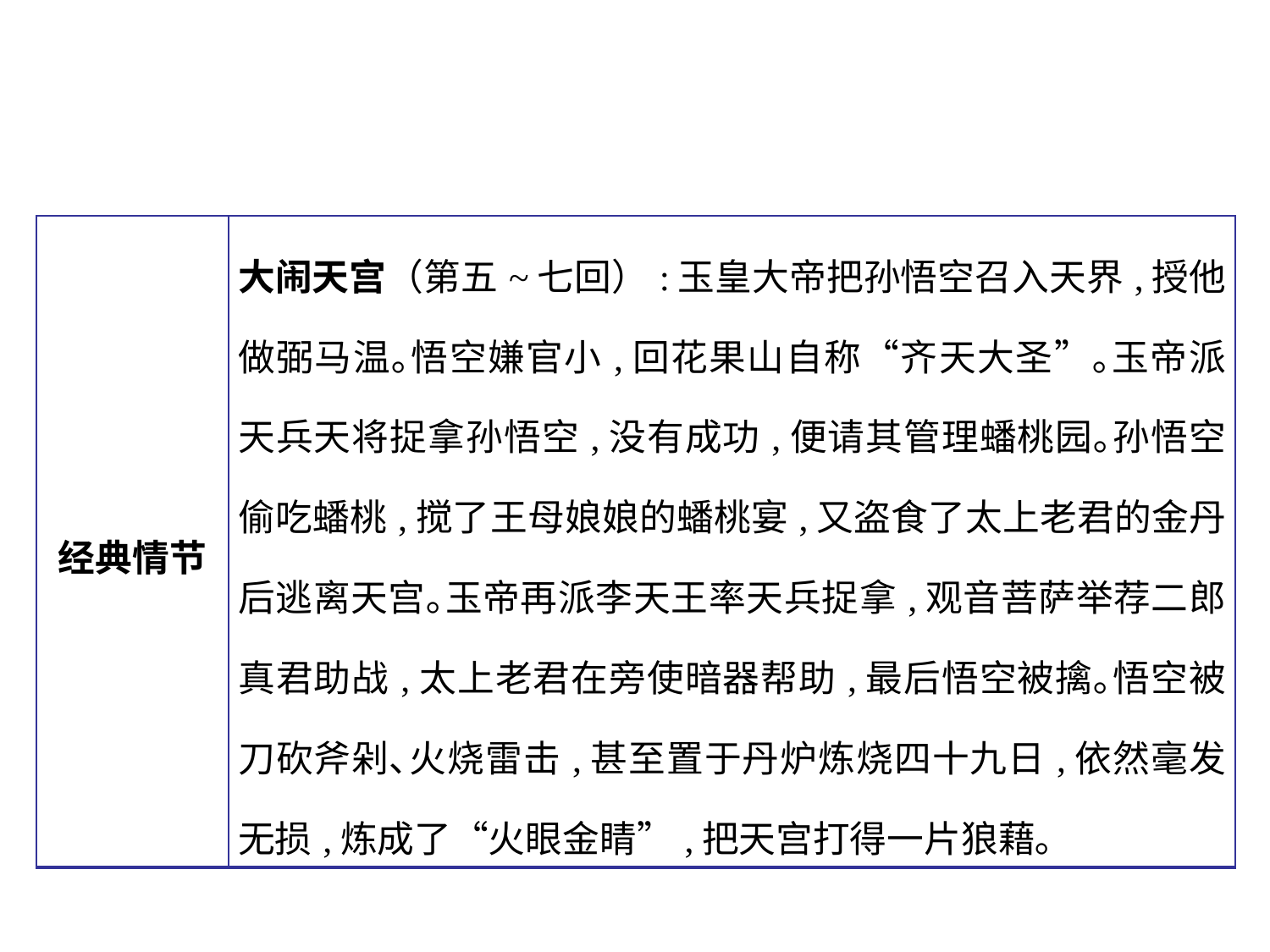

| 经典情节 | 大闹天宫（第五~七回）:玉皇大帝把孙悟空召入天界,授他做弼马温｡悟空嫌官小,回花果山自称“齐天大圣”｡玉帝派天兵天将捉拿孙悟空,没有成功,便请其管理蟠桃园｡孙悟空偷吃蟠桃,搅了王母娘娘的蟠桃宴,又盗食了太上老君的金丹后逃离天宫｡玉帝再派李天王率天兵捉拿,观音菩萨举荐二郎真君助战,太上老君在旁使暗器帮助,最后悟空被擒｡悟空被刀砍斧剁､火烧雷击,甚至置于丹炉炼烧四十九日,依然毫发无损,炼成了“火眼金睛”,把天宫打得一片狼藉｡ |
| --- | --- |